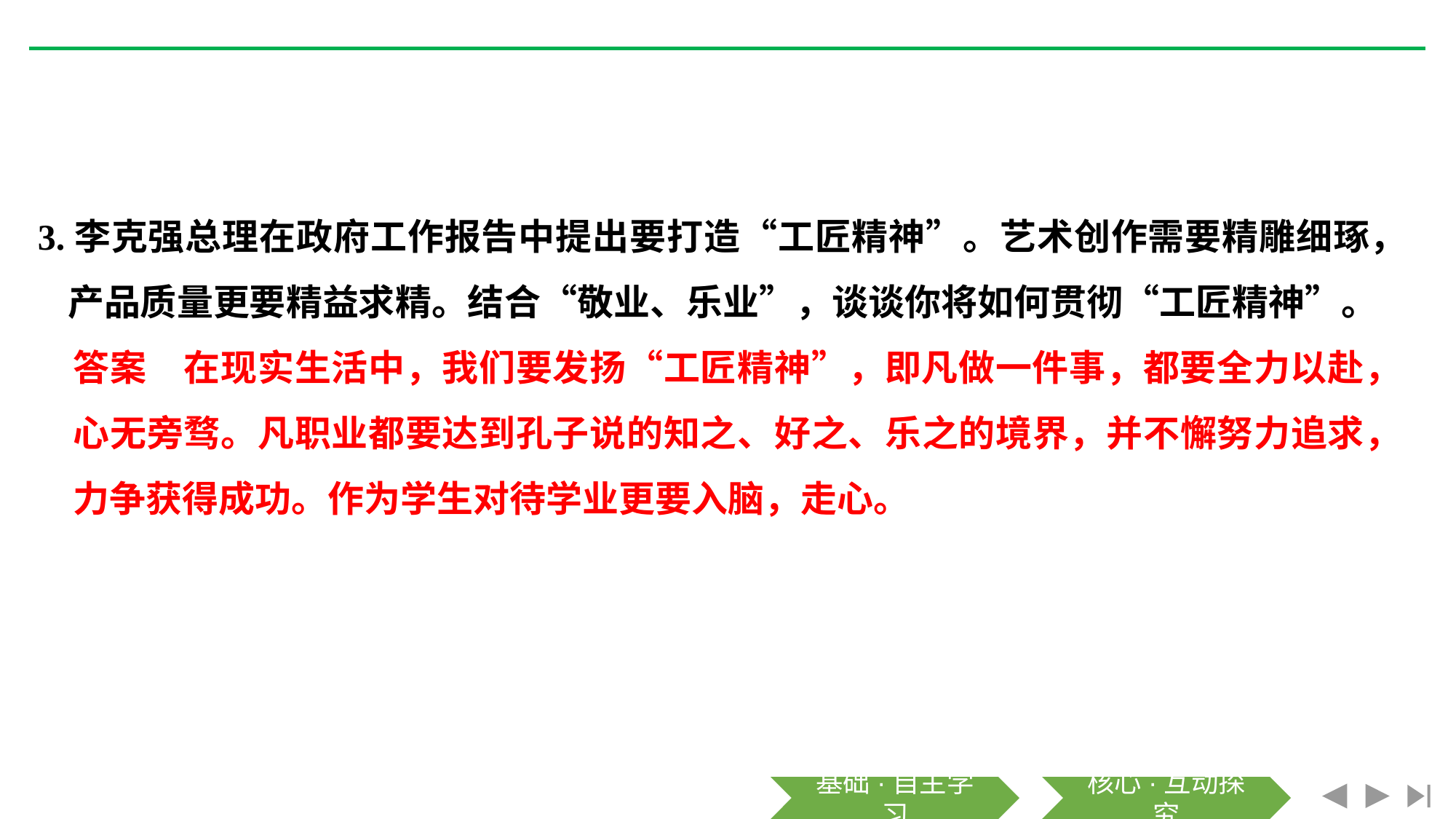

3.李克强总理在政府工作报告中提出要打造“工匠精神”。艺术创作需要精雕细琢，产品质量更要精益求精。结合“敬业、乐业”，谈谈你将如何贯彻“工匠精神”。
答案　在现实生活中，我们要发扬“工匠精神”，即凡做一件事，都要全力以赴，心无旁骛。凡职业都要达到孔子说的知之、好之、乐之的境界，并不懈努力追求，力争获得成功。作为学生对待学业更要入脑，走心。